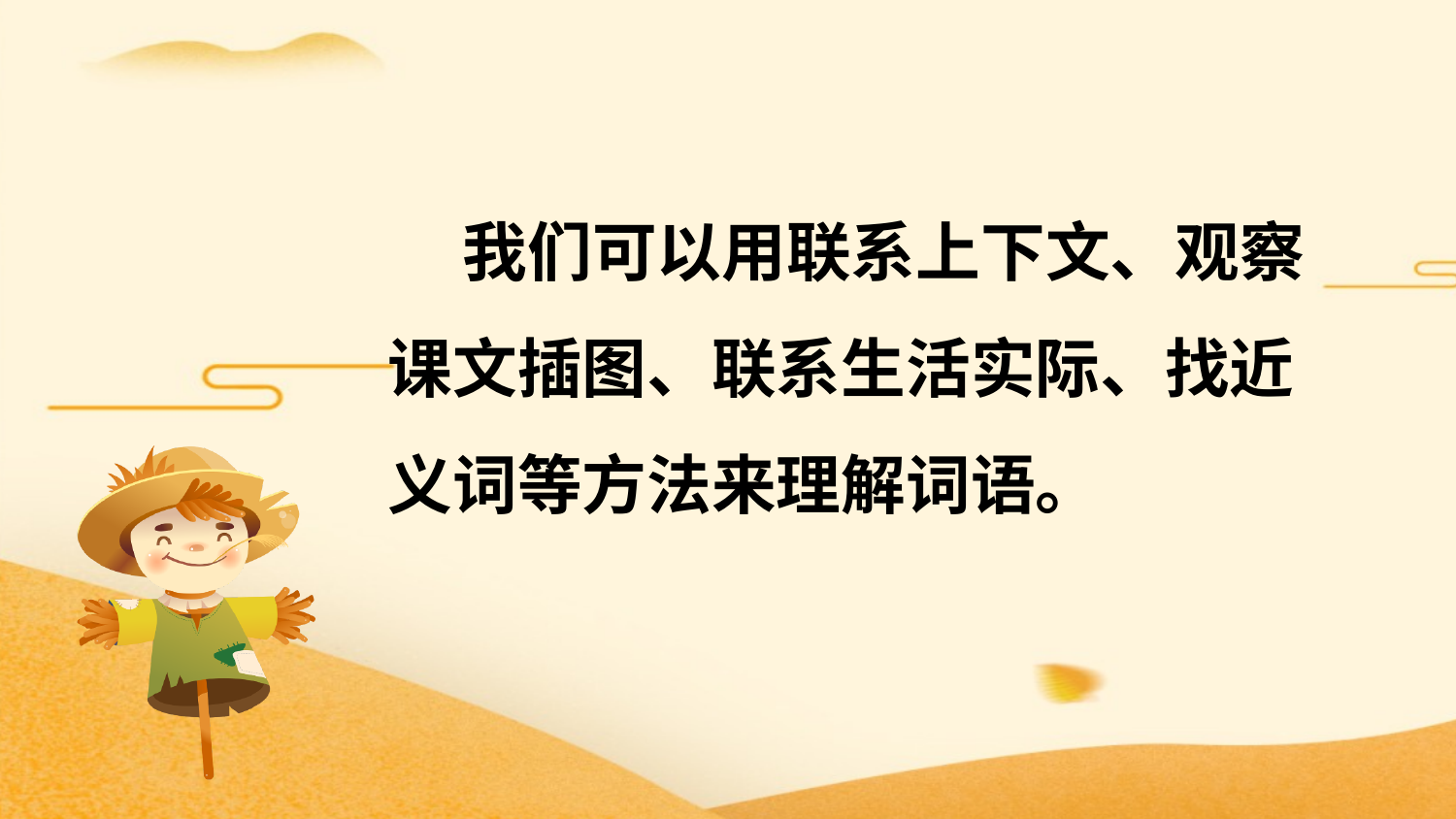

我们可以用联系上下文、观察课文插图、联系生活实际、找近义词等方法来理解词语。